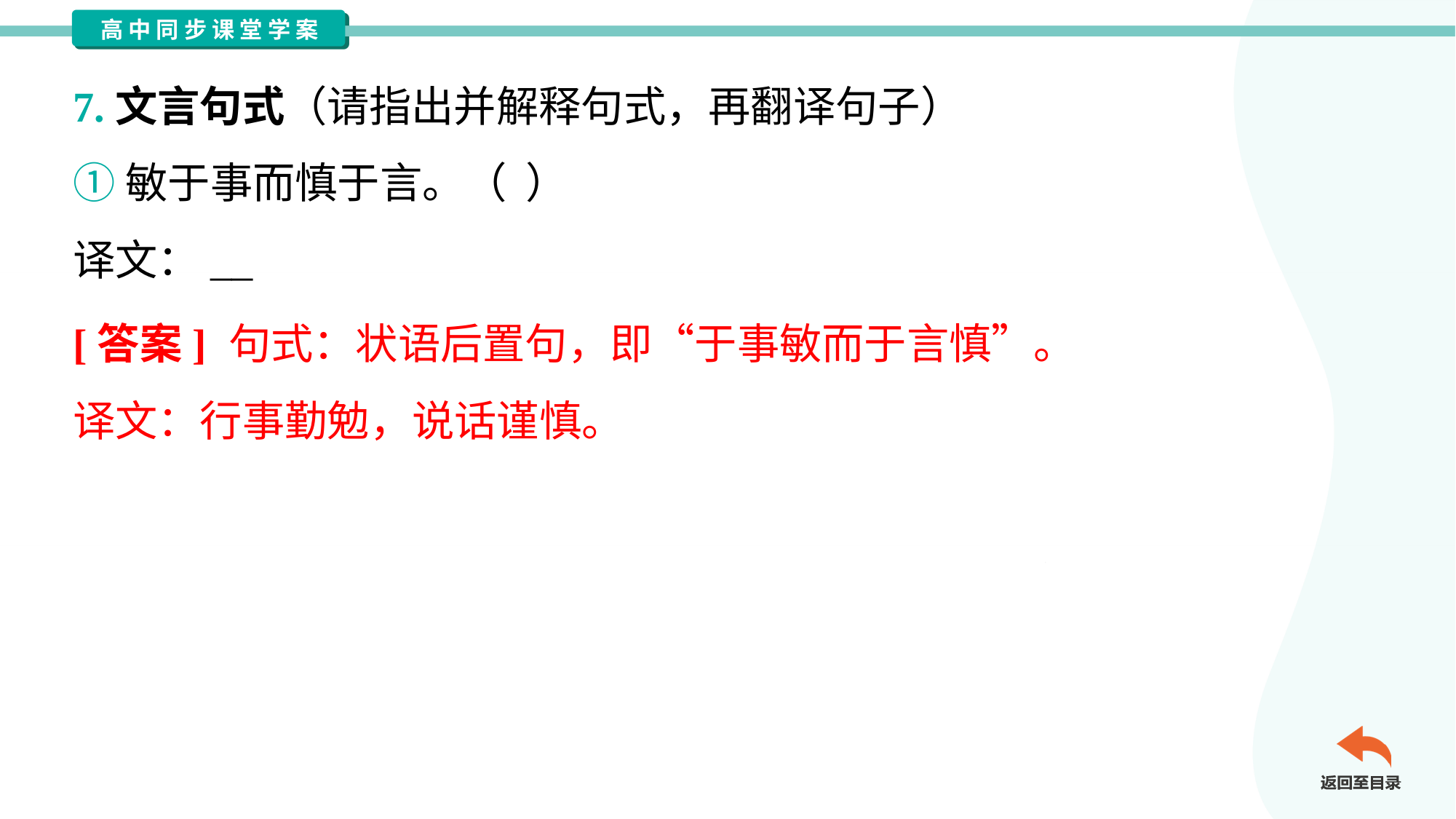

7.文言句式（请指出并解释句式，再翻译句子）
①敏于事而慎于言。（  ）
译文：__
[答案] 句式：状语后置句，即“于事敏而于言慎”。
译文：行事勤勉，说话谨慎。